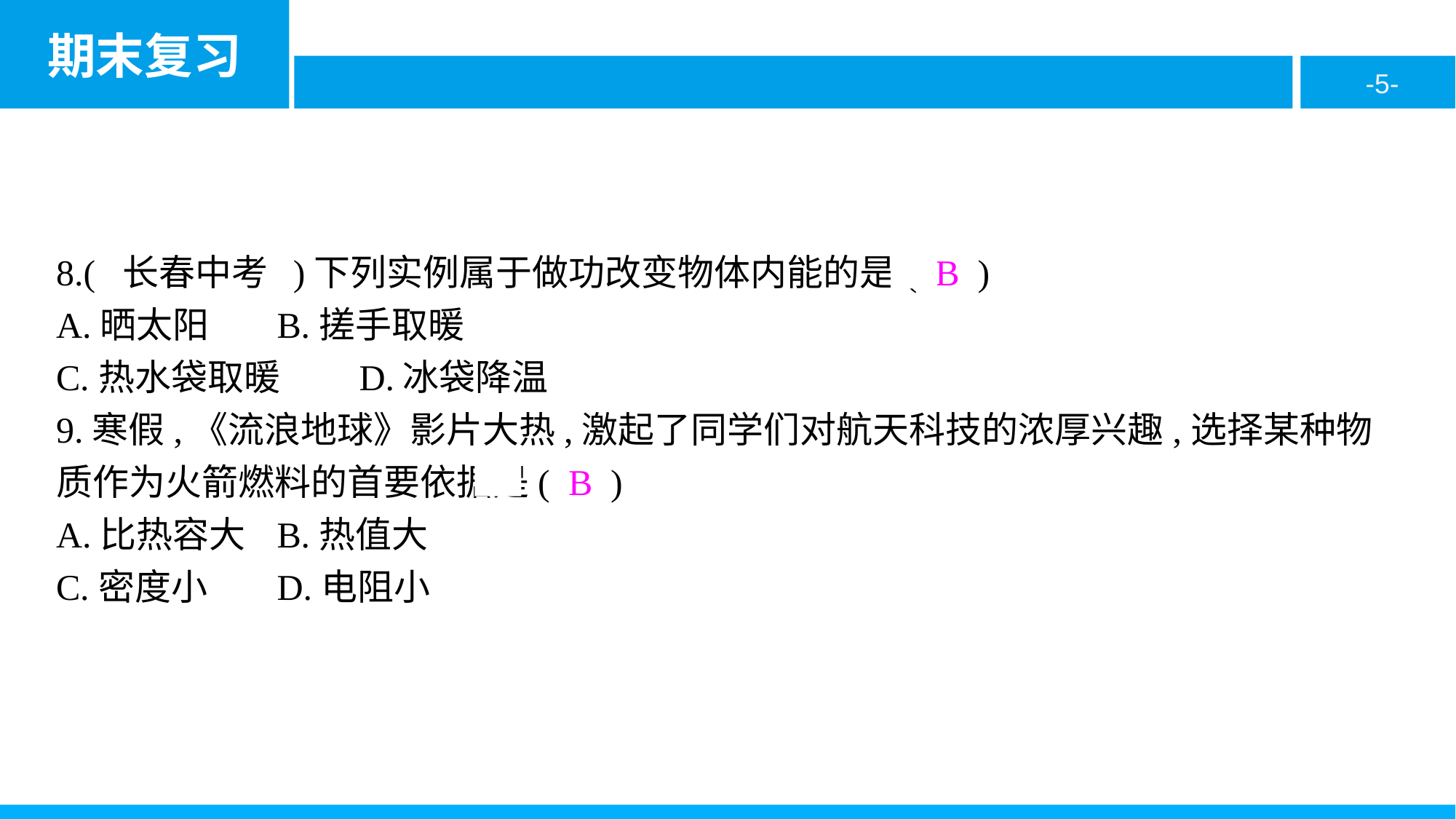

8.(  长春中考  )下列实例属于做功改变物体内能的是(  B  )
A.晒太阳	B.搓手取暖
C.热水袋取暖	D.冰袋降温
9.寒假,《流浪地球》影片大热,激起了同学们对航天科技的浓厚兴趣,选择某种物质作为火箭燃料的首要依据是(  B  )
A.比热容大	B.热值大
C.密度小	D.电阻小